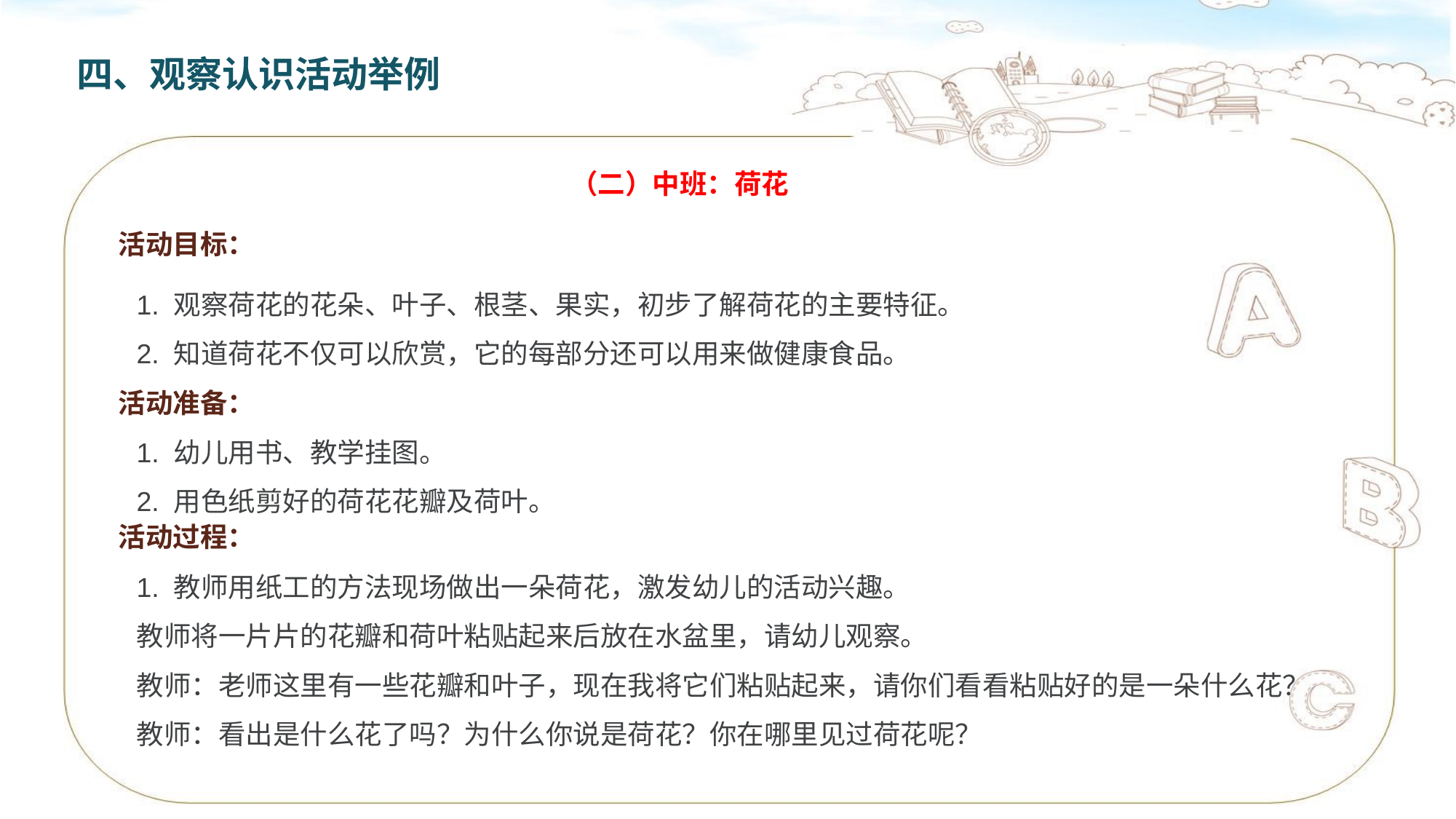

四、观察认识活动举例
（二）中班：荷花
活动目标：
1. 观察荷花的花朵、叶子、根茎、果实，初步了解荷花的主要特征。
2. 知道荷花不仅可以欣赏，它的每部分还可以用来做健康食品。
活动准备：
1. 幼儿用书、教学挂图。
2. 用色纸剪好的荷花花瓣及荷叶。
活动过程：
1. 教师用纸工的方法现场做出一朵荷花，激发幼儿的活动兴趣。
教师将一片片的花瓣和荷叶粘贴起来后放在水盆里，请幼儿观察。
教师：老师这里有一些花瓣和叶子，现在我将它们粘贴起来，请你们看看粘贴好的是一朵什么花？
教师：看出是什么花了吗？为什么你说是荷花？你在哪里见过荷花呢？